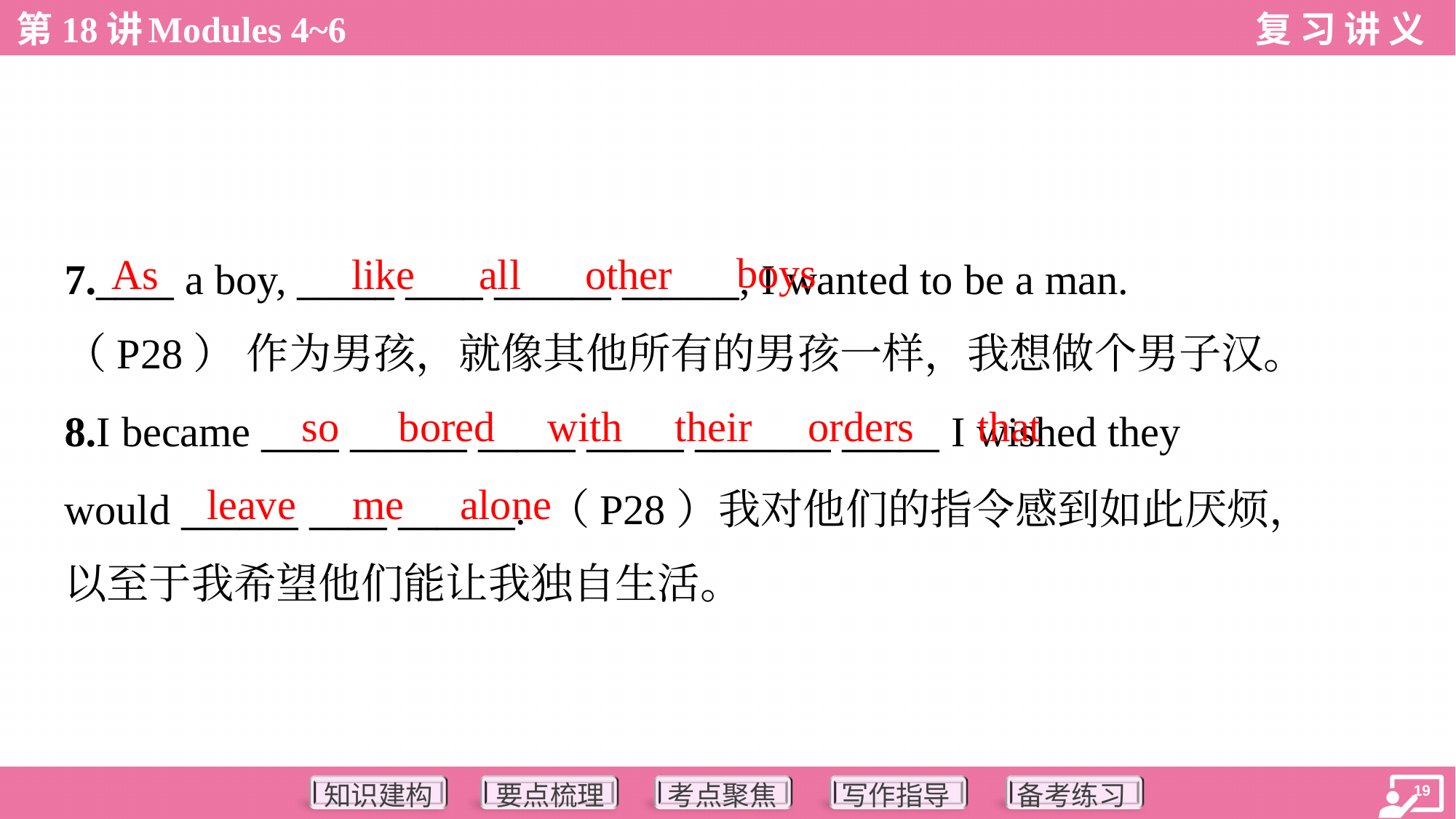

boys
As
like
all
other
7.____ a boy, _____ ____ ______ ______, I wanted to be a man.
（P28） 作为男孩，就像其他所有的男孩一样，我想做个男子汉。
so
bored
with
their
orders
that
8.I became ____ ______ _____ _____ _______ _____ I wished they
would ______ ____ ______. （P28）我对他们的指令感到如此厌烦，
以至于我希望他们能让我独自生活。
leave
me
alone